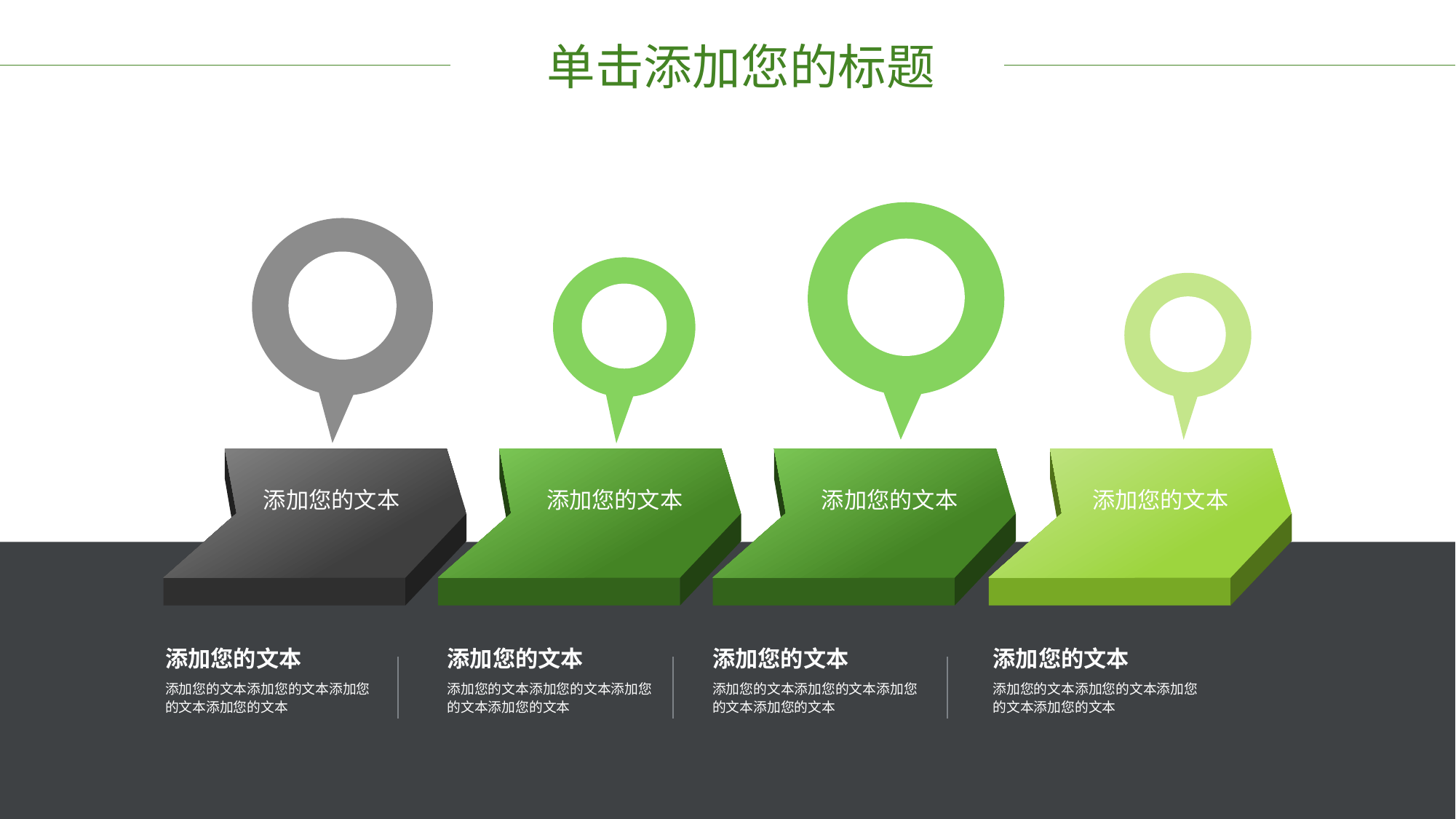

单击添加您的标题

添加您的文本
添加您的文本
添加您的文本
添加您的文本

添加您的文本
添加您的文本
添加您的文本
添加您的文本
添加您的文本添加您的文本添加您的文本添加您的文本
添加您的文本添加您的文本添加您的文本添加您的文本
添加您的文本添加您的文本添加您的文本添加您的文本
添加您的文本添加您的文本添加您的文本添加您的文本